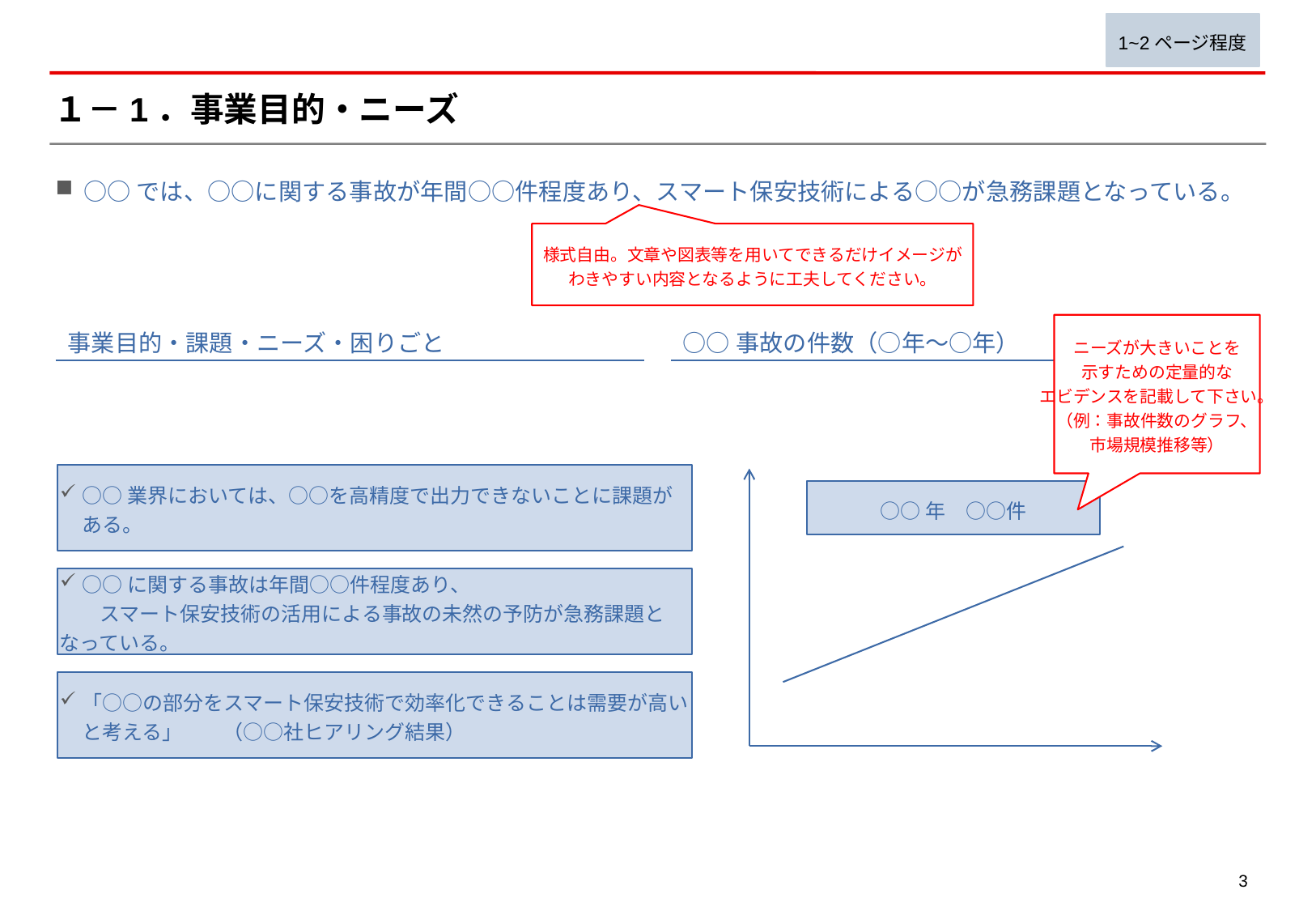

1~2ページ程度
# １－1．事業目的・ニーズ
○○では、○○に関する事故が年間○○件程度あり、スマート保安技術による○○が急務課題となっている。
様式自由。文章や図表等を用いてできるだけイメージが
わきやすい内容となるように工夫してください。
ニーズが大きいことを
示すための定量的な
エビデンスを記載して下さい。
（例：事故件数のグラフ、
市場規模推移等）
事業目的・課題・ニーズ・困りごと
○○事故の件数（○年～○年）
○○業界においては、○○を高精度で出力できないことに課題がある。
○○年　○○件
○○に関する事故は年間○○件程度あり、
　　スマート保安技術の活用による事故の未然の予防が急務課題となっている。
「○○の部分をスマート保安技術で効率化できることは需要が高いと考える」　　（○○社ヒアリング結果）